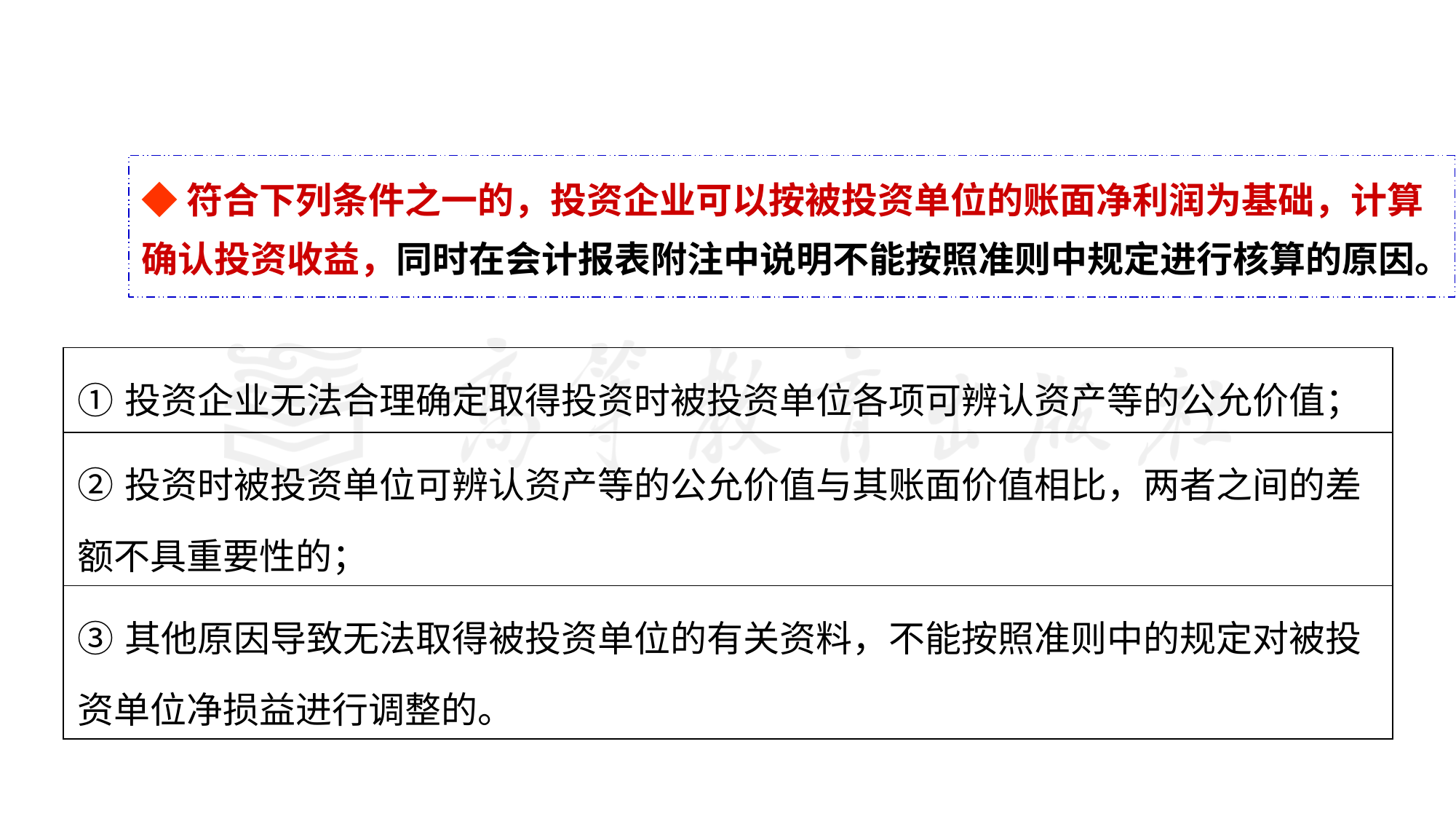

◆符合下列条件之一的，投资企业可以按被投资单位的账面净利润为基础，计算确认投资收益，同时在会计报表附注中说明不能按照准则中规定进行核算的原因。
| ①投资企业无法合理确定取得投资时被投资单位各项可辨认资产等的公允价值； |
| --- |
| ②投资时被投资单位可辨认资产等的公允价值与其账面价值相比，两者之间的差额不具重要性的； |
| ③其他原因导致无法取得被投资单位的有关资料，不能按照准则中的规定对被投资单位净损益进行调整的。 |